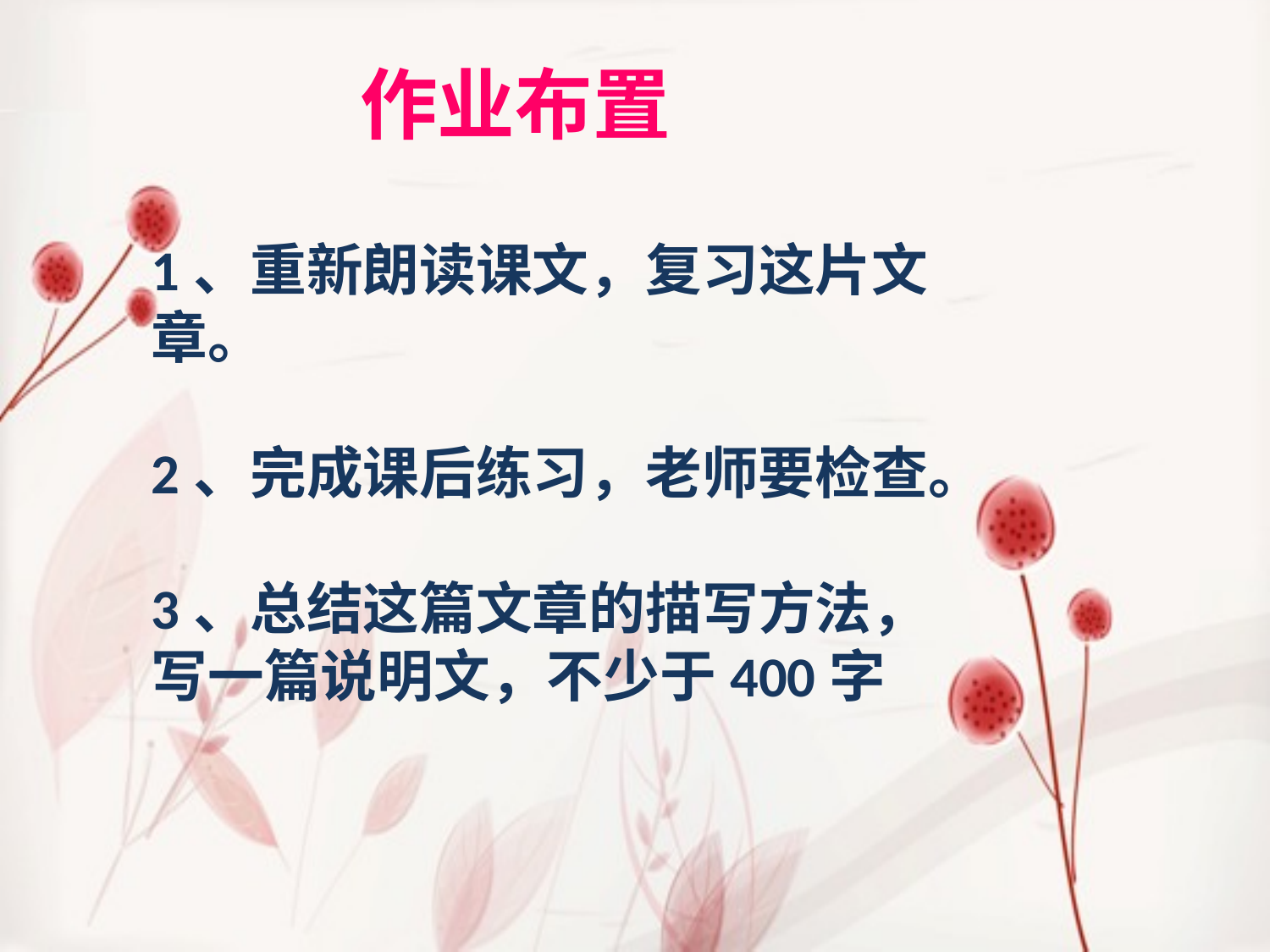

作业布置
1、重新朗读课文，复习这片文章。

2、完成课后练习，老师要检查。

3、总结这篇文章的描写方法，写一篇说明文，不少于400字